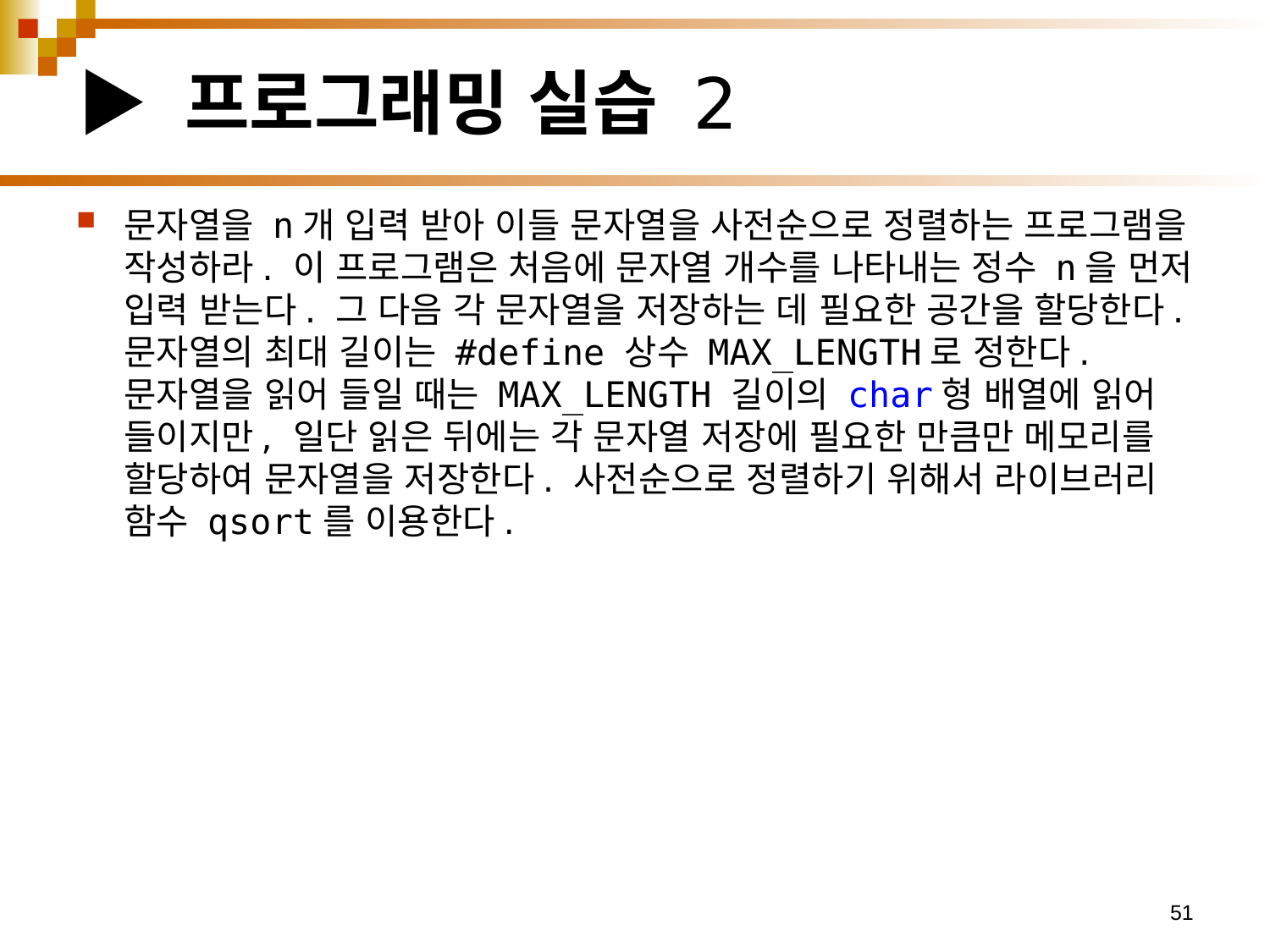

# ▶ 프로그래밍 실습 2
문자열을 n개 입력 받아 이들 문자열을 사전순으로 정렬하는 프로그램을 작성하라. 이 프로그램은 처음에 문자열 개수를 나타내는 정수 n을 먼저 입력 받는다. 그 다음 각 문자열을 저장하는 데 필요한 공간을 할당한다. 문자열의 최대 길이는 #define 상수 MAX_LENGTH로 정한다. 문자열을 읽어 들일 때는 MAX_LENGTH 길이의 char형 배열에 읽어 들이지만, 일단 읽은 뒤에는 각 문자열 저장에 필요한 만큼만 메모리를 할당하여 문자열을 저장한다. 사전순으로 정렬하기 위해서 라이브러리 함수 qsort를 이용한다.
51